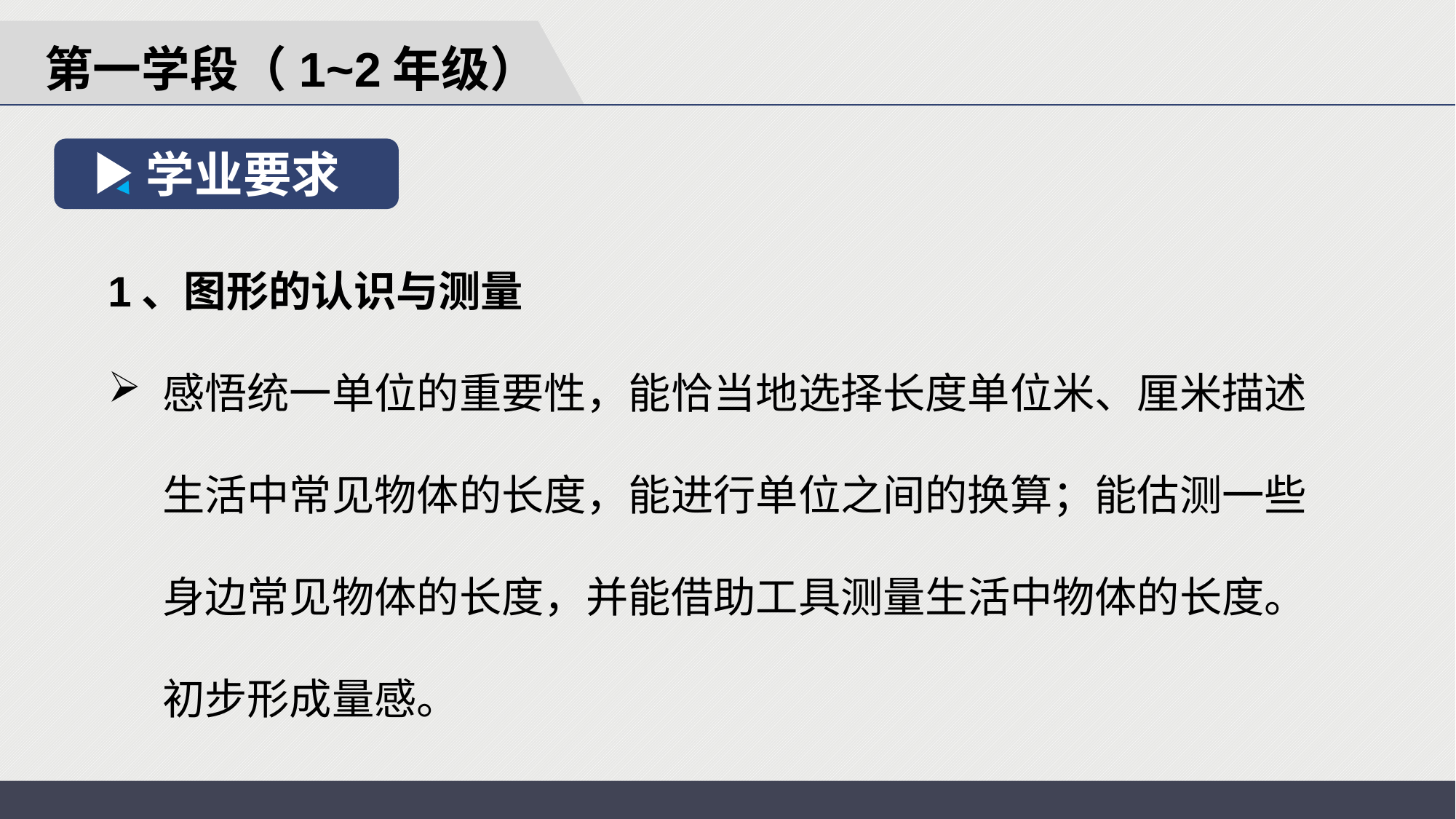

第一学段（1~2年级）
学业要求

1、图形的认识与测量
感悟统一单位的重要性，能恰当地选择长度单位米、厘米描述生活中常见物体的长度，能进行单位之间的换算；能估测一些身边常见物体的长度，并能借助工具测量生活中物体的长度。初步形成量感。